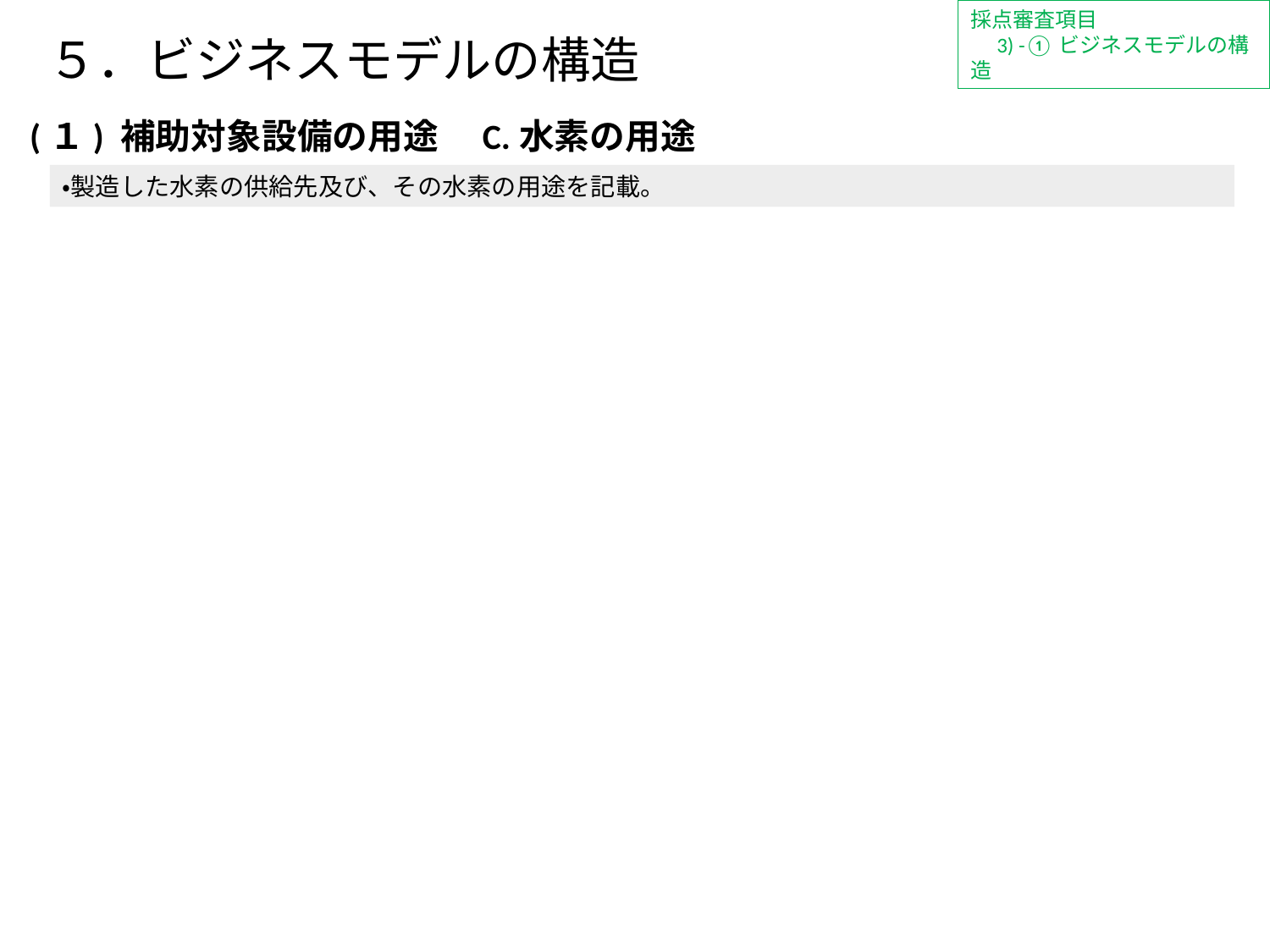

採点審査項目
　3) -①ビジネスモデルの構造
５．ビジネスモデルの構造
(１) 補助対象設備の用途　C.水素の用途
・製造した水素の供給先及び、その水素の用途を記載。